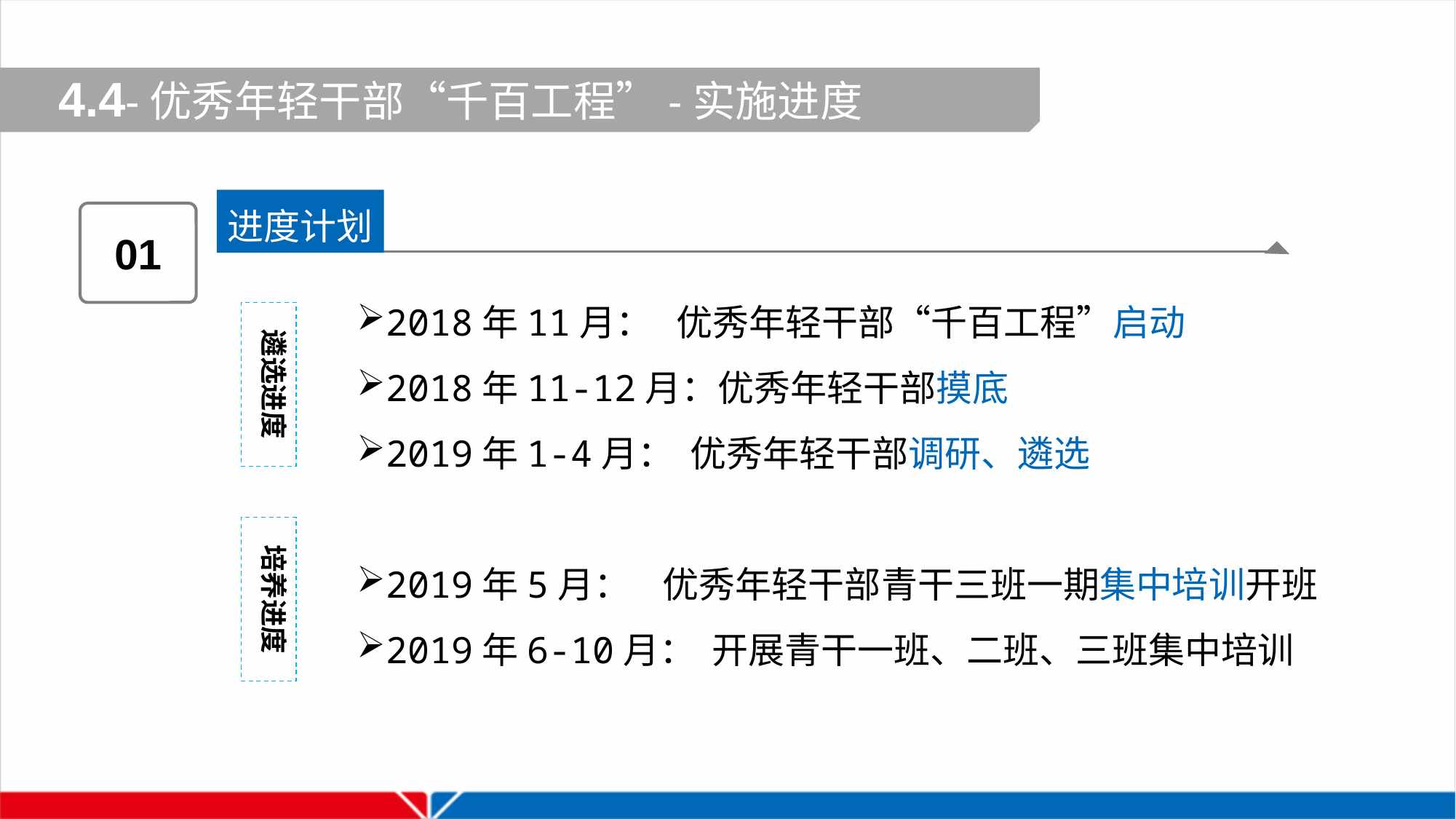

4.4-优秀年轻干部“千百工程”-实施进度

    4.2-关于优秀年轻干部“千百工程”
进度计划
01

2018年11月：   优秀年轻干部“千百工程”启动
2018年11-12月：优秀年轻干部摸底
2019年1-4月：  优秀年轻干部调研、遴选

2019年5月：    优秀年轻干部青干三班一期集中培训开班
2019年6-10月：  开展青干一班、二班、三班集中培训
遴选进度
培养进度